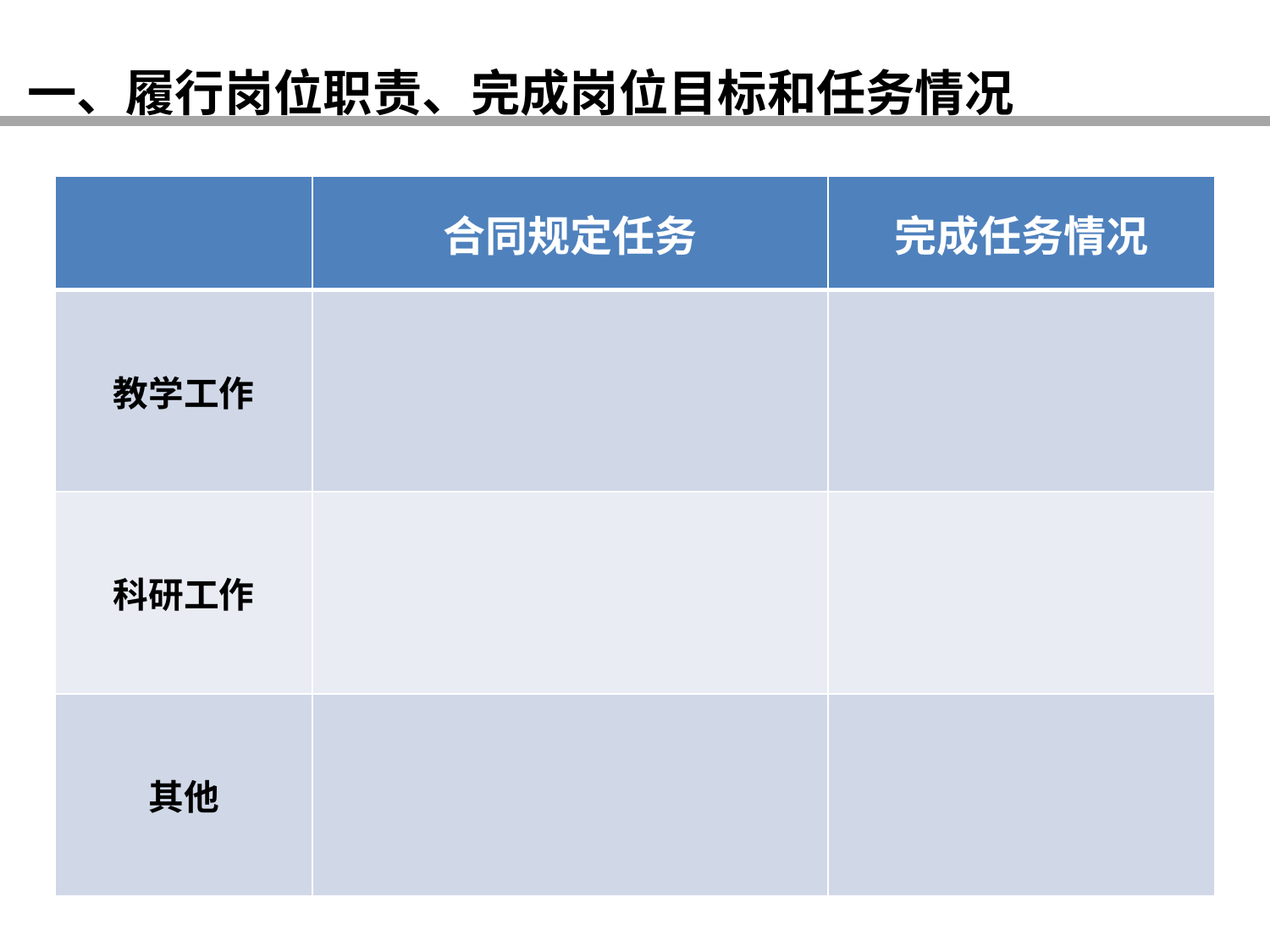

一、履行岗位职责、完成岗位目标和任务情况

|  | 合同规定任务 | 完成任务情况 |
| --- | --- | --- |
| 教学工作 |  |  |
| 科研工作 |  |  |
| 其他 |  |  |